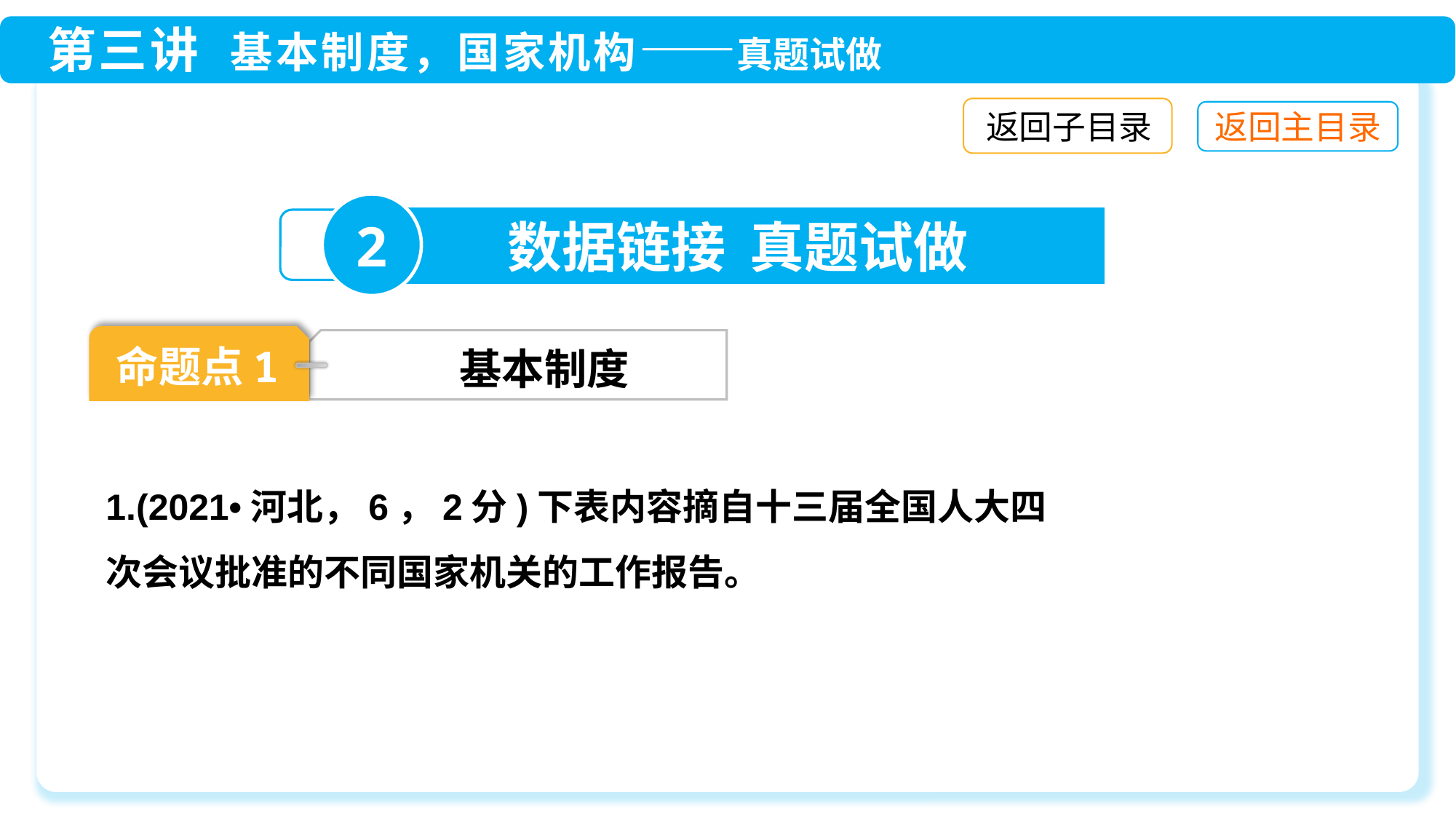

返回子目录

2
数据链接  真题试做

命题点1
基本制度

1.(2021•河北，6，2分)下表内容摘自十三届全国人大四次会议批准的不同国家机关的工作报告。